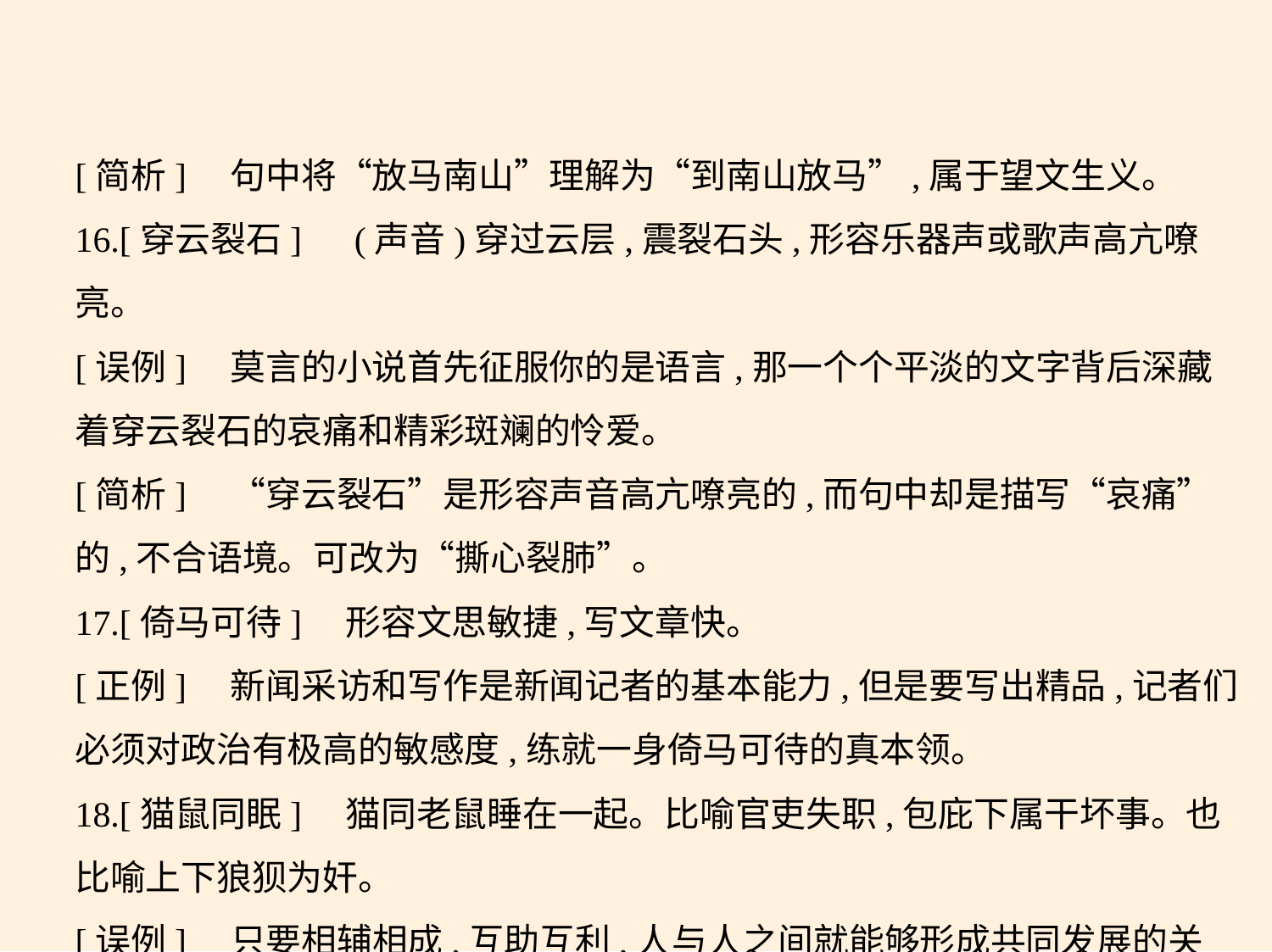

[简析]　句中将“放马南山”理解为“到南山放马”,属于望文生义。
16.[穿云裂石]　(声音)穿过云层,震裂石头,形容乐器声或歌声高亢嘹亮。
[误例]　莫言的小说首先征服你的是语言,那一个个平淡的文字背后深藏
着穿云裂石的哀痛和精彩斑斓的怜爱。
[简析]　“穿云裂石”是形容声音高亢嘹亮的,而句中却是描写“哀痛”
的,不合语境。可改为“撕心裂肺”。
17.[倚马可待]　形容文思敏捷,写文章快。
[正例]　新闻采访和写作是新闻记者的基本能力,但是要写出精品,记者们
必须对政治有极高的敏感度,练就一身倚马可待的真本领。
18.[猫鼠同眠]　猫同老鼠睡在一起。比喻官吏失职,包庇下属干坏事。也
比喻上下狼狈为奸。
[误例]    只要相辅相成,互助互利,人与人之间就能够形成共同发展的关系,